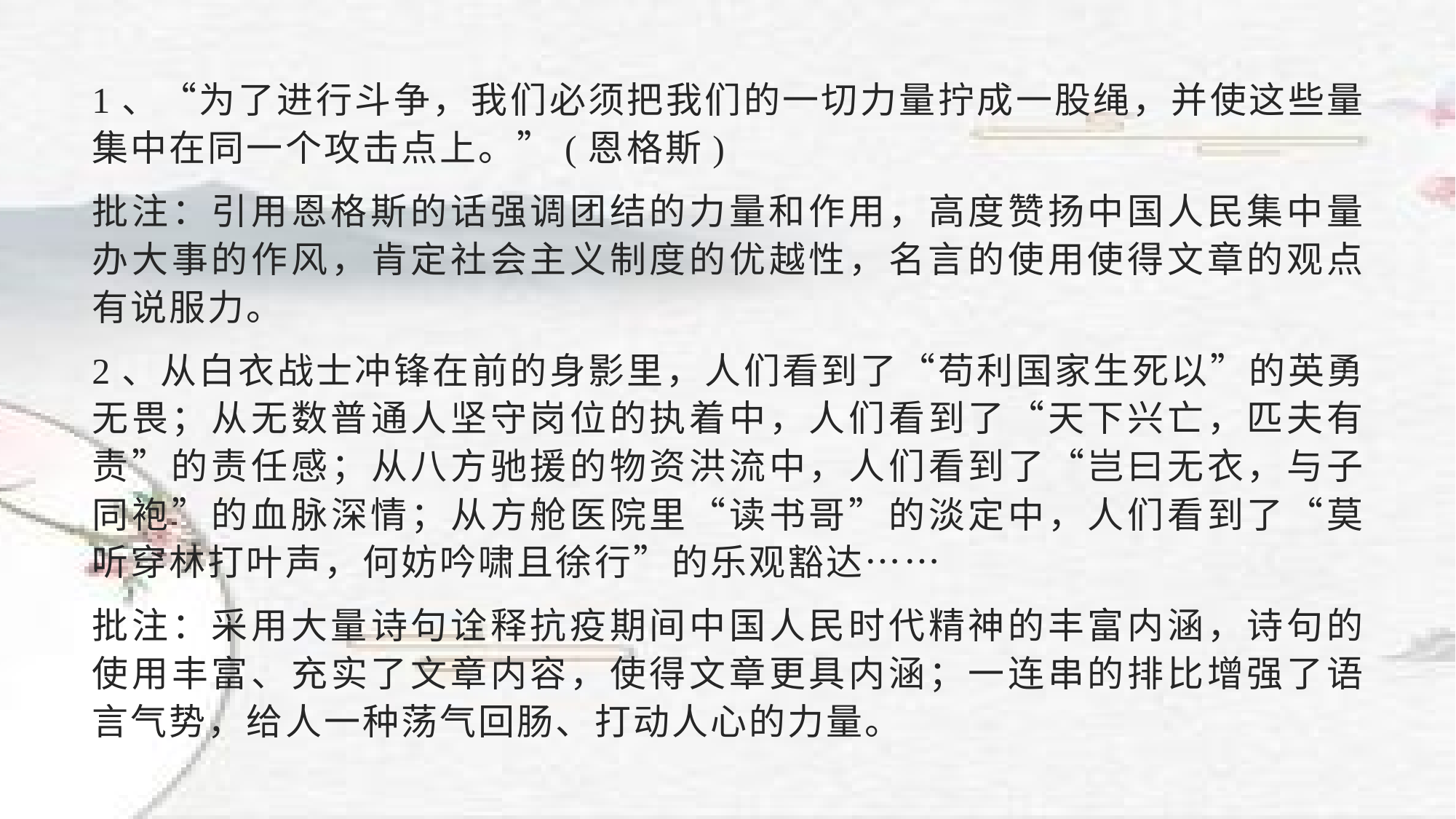

1、“为了进行斗争，我们必须把我们的一切力量拧成一股绳，并使这些量集中在同一个攻击点上。”(恩格斯)
批注：引用恩格斯的话强调团结的力量和作用，高度赞扬中国人民集中量办大事的作风，肯定社会主义制度的优越性，名言的使用使得文章的观点有说服力。
2、从白衣战士冲锋在前的身影里，人们看到了“苟利国家生死以”的英勇无畏；从无数普通人坚守岗位的执着中，人们看到了“天下兴亡，匹夫有责”的责任感；从八方驰援的物资洪流中，人们看到了“岂曰无衣，与子同袍”的血脉深情；从方舱医院里“读书哥”的淡定中，人们看到了“莫听穿林打叶声，何妨吟啸且徐行”的乐观豁达……
批注：采用大量诗句诠释抗疫期间中国人民时代精神的丰富内涵，诗句的使用丰富、充实了文章内容，使得文章更具内涵；一连串的排比增强了语言气势，给人一种荡气回肠、打动人心的力量。